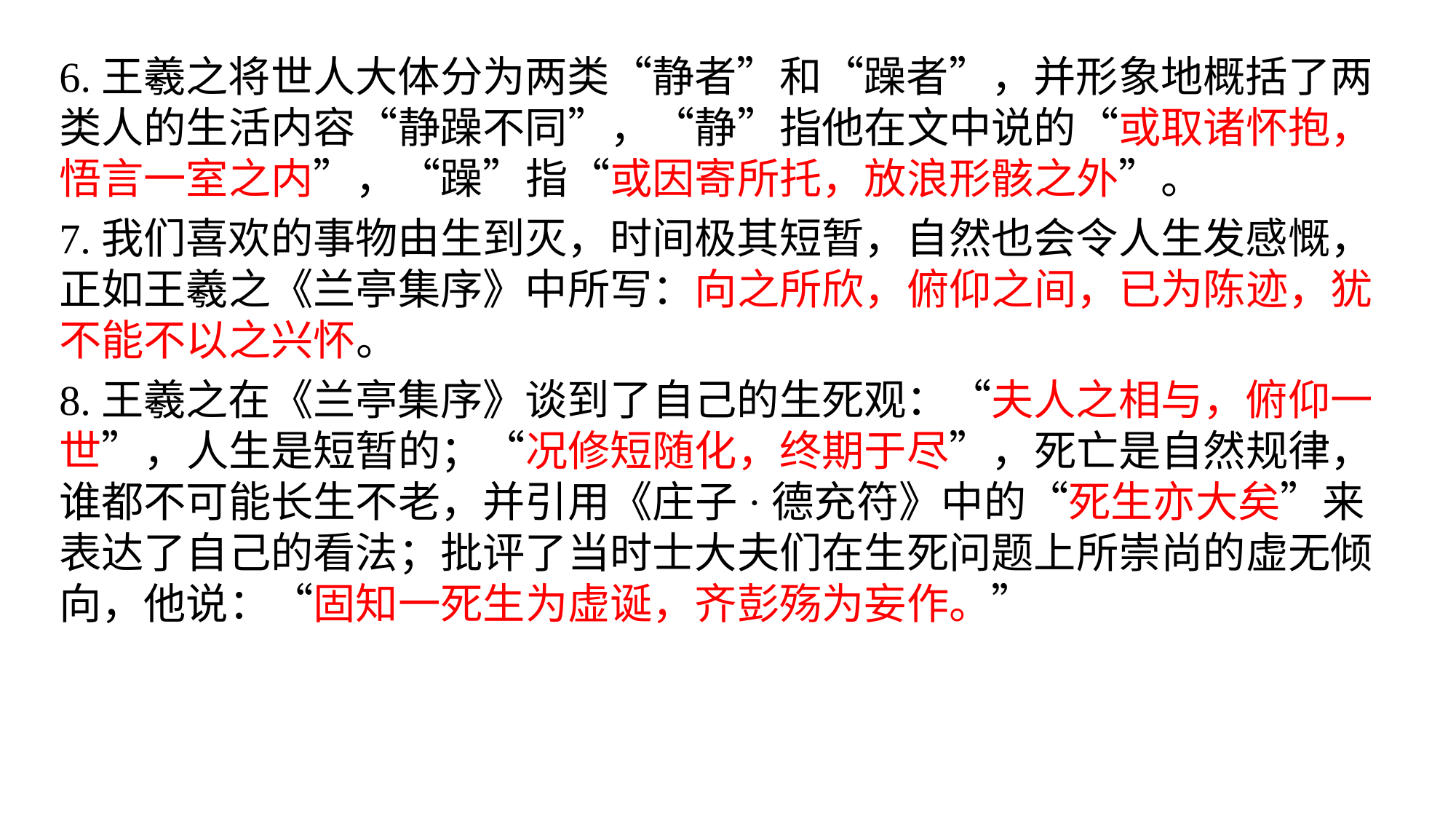

6.王羲之将世人大体分为两类“静者”和“躁者”，并形象地概括了两类人的生活内容“静躁不同”，“静”指他在文中说的“或取诸怀抱，悟言一室之内”，“躁”指“或因寄所托，放浪形骸之外”。
7.我们喜欢的事物由生到灭，时间极其短暂，自然也会令人生发感慨，正如王羲之《兰亭集序》中所写：向之所欣，俯仰之间，已为陈迹，犹不能不以之兴怀。
8.王羲之在《兰亭集序》谈到了自己的生死观：“夫人之相与，俯仰一世”，人生是短暂的；“况修短随化，终期于尽”，死亡是自然规律，谁都不可能长生不老，并引用《庄子·德充符》中的“死生亦大矣”来表达了自己的看法；批评了当时士大夫们在生死问题上所崇尚的虚无倾向，他说：“固知一死生为虚诞，齐彭殇为妄作。”